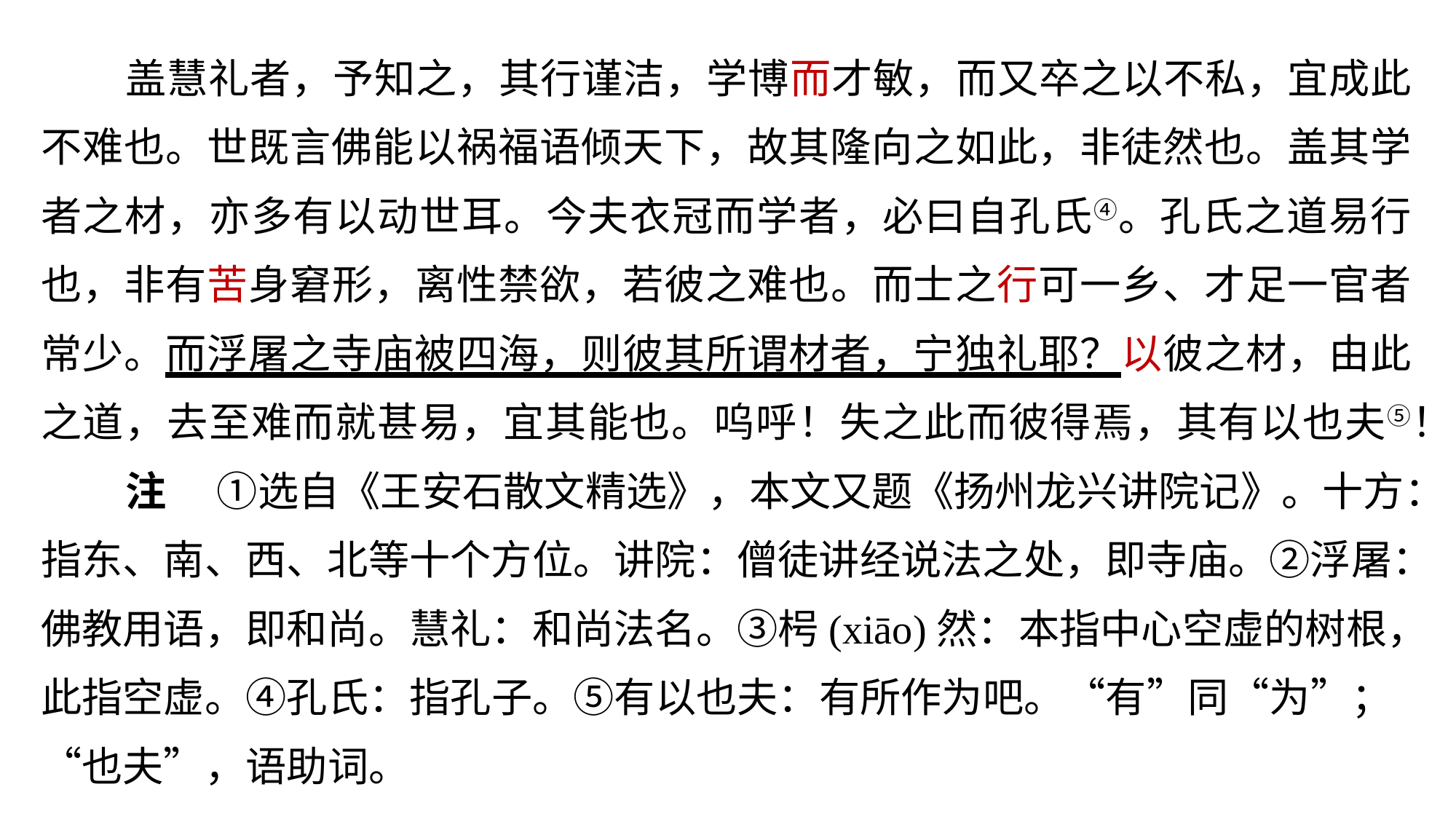

盖慧礼者，予知之，其行谨洁，学博而才敏，而又卒之以不私，宜成此不难也。世既言佛能以祸福语倾天下，故其隆向之如此，非徒然也。盖其学者之材，亦多有以动世耳。今夫衣冠而学者，必曰自孔氏④。孔氏之道易行也，非有苦身窘形，离性禁欲，若彼之难也。而士之行可一乡、才足一官者常少。而浮屠之寺庙被四海，则彼其所谓材者，宁独礼耶？以彼之材，由此之道，去至难而就甚易，宜其能也。呜呼！失之此而彼得焉，其有以也夫⑤！
注 　①选自《王安石散文精选》，本文又题《扬州龙兴讲院记》。十方：指东、南、西、北等十个方位。讲院：僧徒讲经说法之处，即寺庙。②浮屠：佛教用语，即和尚。慧礼：和尚法名。③枵(xiāo)然：本指中心空虚的树根，此指空虚。④孔氏：指孔子。⑤有以也夫：有所作为吧。“有”同“为”；“也夫”，语助词。